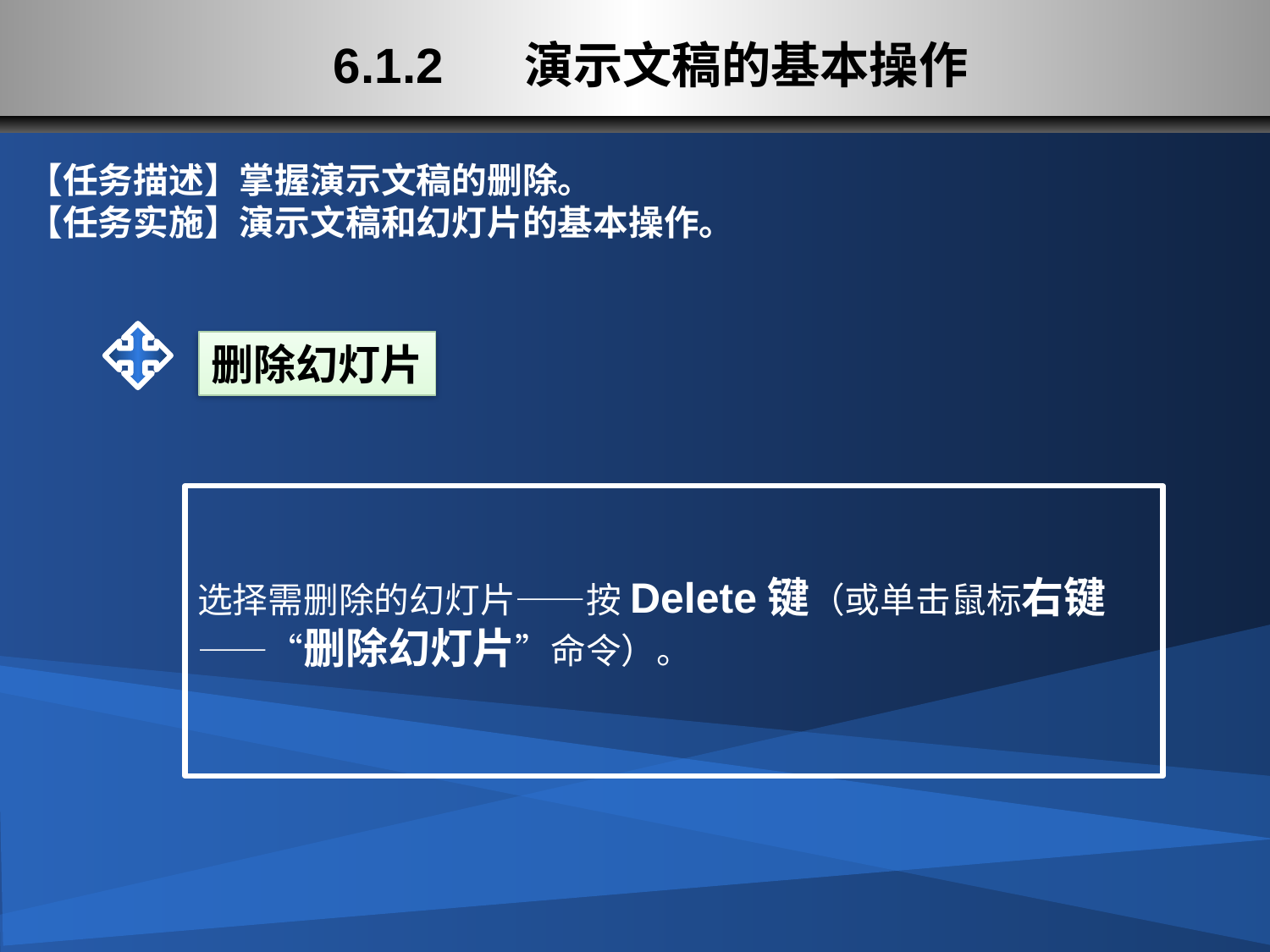

# 6.1.2     演示文稿的基本操作
【任务描述】掌握演示文稿的删除。
【任务实施】演示文稿和幻灯片的基本操作。

删除幻灯片

选择需删除的幻灯片——按Delete键（或单击鼠标右键——“删除幻灯片”命令）。